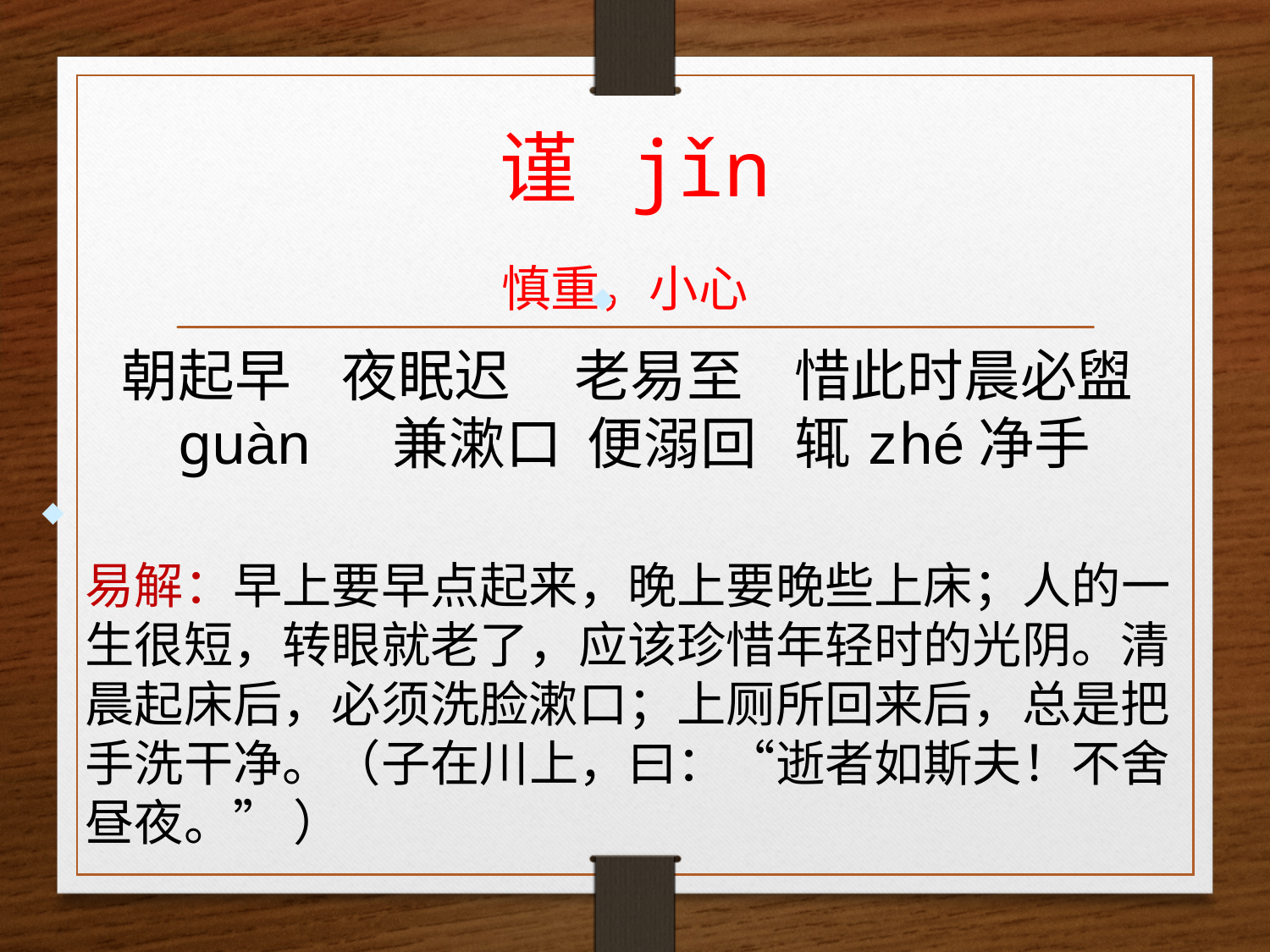

谨  jǐn
慎重，小心
朝起早    夜眠迟     老易至    惜此时晨必盥guàn  兼漱口  便溺回   辄zhé净手
易解：早上要早点起来，晚上要晚些上床；人的一生很短，转眼就老了，应该珍惜年轻时的光阴。清晨起床后，必须洗脸漱口；上厕所回来后，总是把手洗干净。（子在川上，曰：“逝者如斯夫！不舍昼夜。” ）